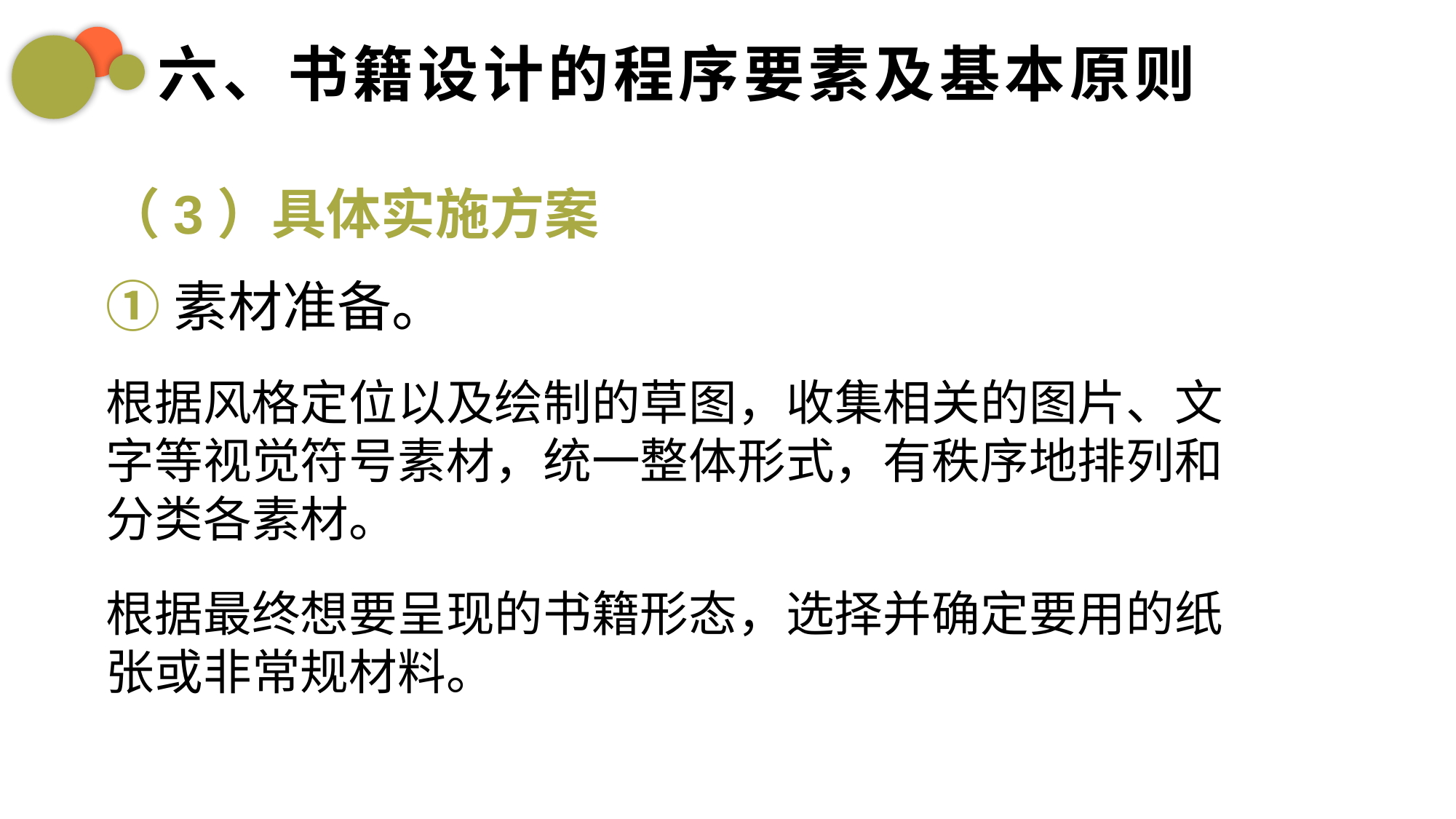

六、书籍设计的程序要素及基本原则
（3）具体实施方案
①素材准备。
根据风格定位以及绘制的草图，收集相关的图片、文字等视觉符号素材，统一整体形式，有秩序地排列和分类各素材。

根据最终想要呈现的书籍形态，选择并确定要用的纸
张或非常规材料。